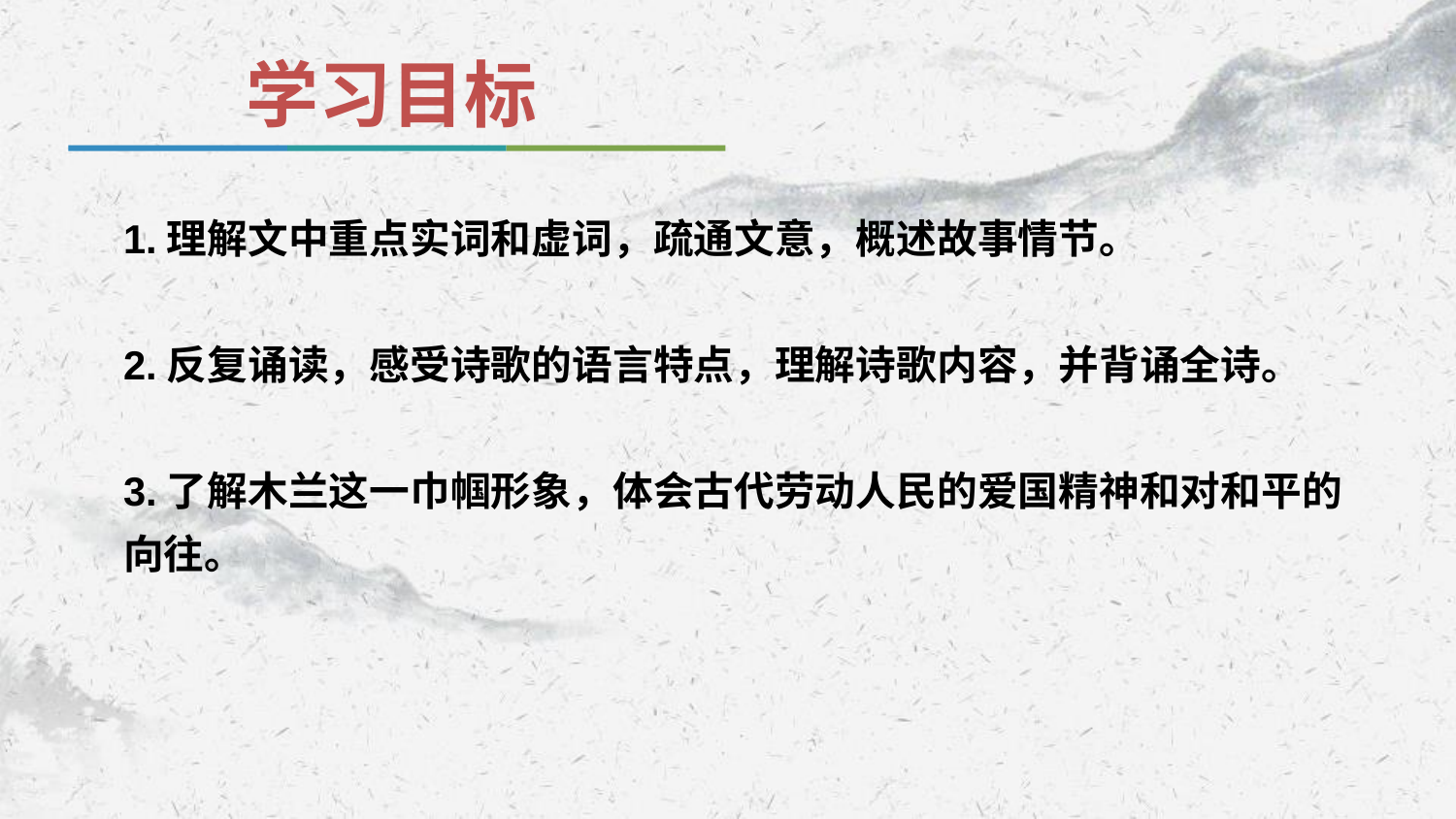

学习目标

1.理解文中重点实词和虚词，疏通文意，概述故事情节。

2.反复诵读，感受诗歌的语言特点，理解诗歌内容，并背诵全诗。

3.了解木兰这一巾帼形象，体会古代劳动人民的爱国精神和对和平的向往。